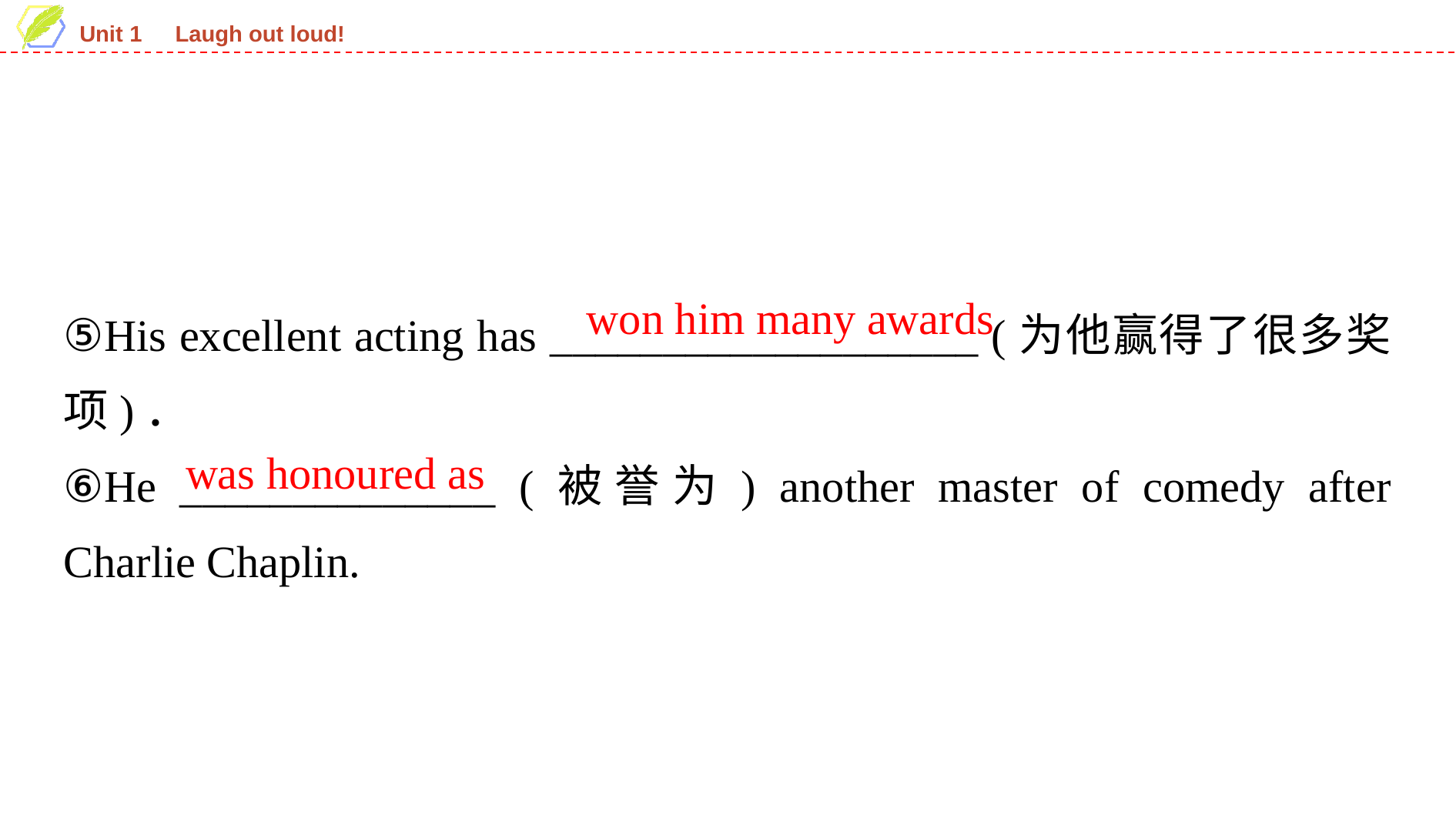

⑤His excellent acting has ___________________ (为他赢得了很多奖项)．
⑥He ______________ (被誉为) another master of comedy after Charlie Chaplin.
won him many awards
was honoured as